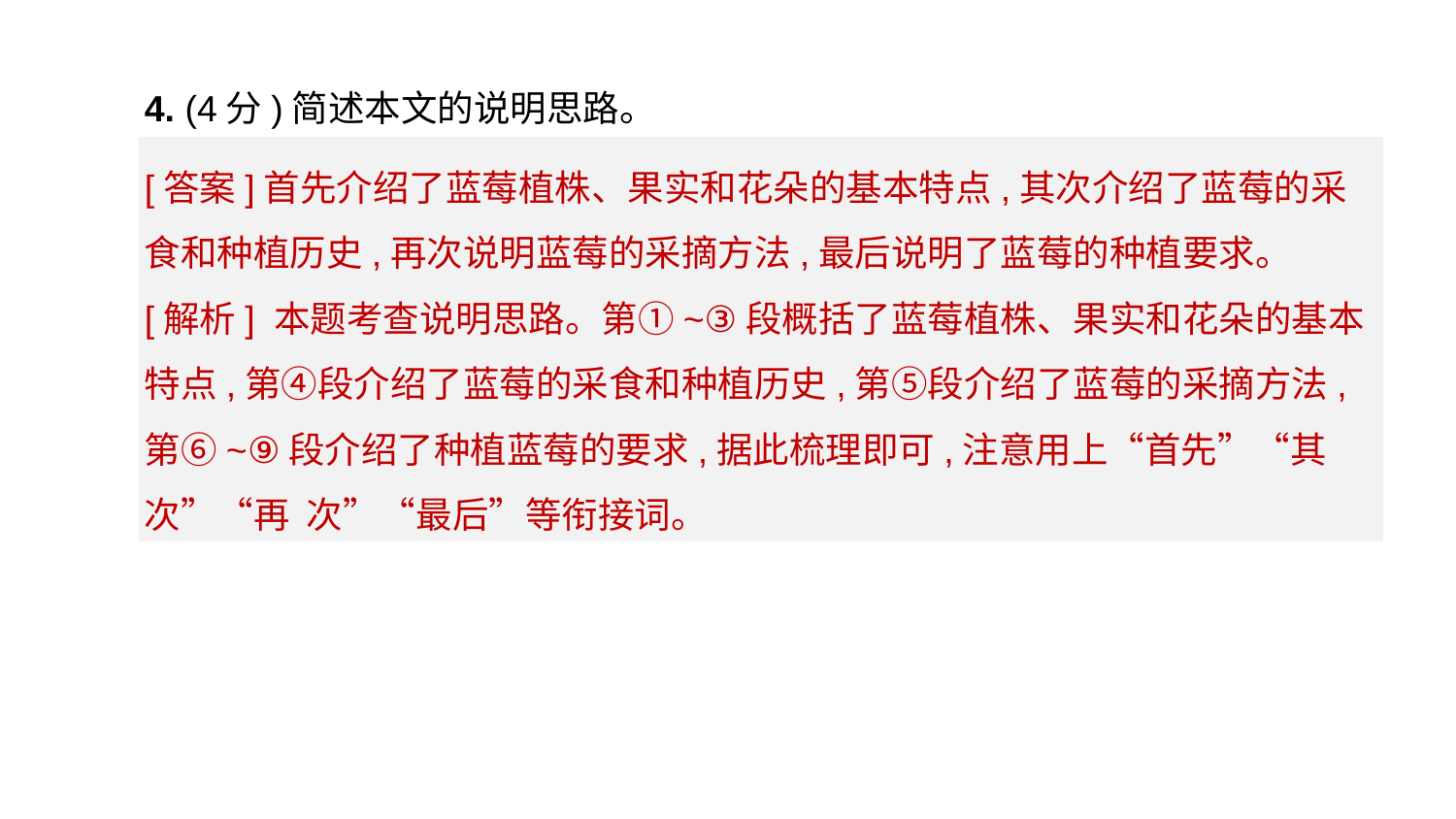

4. (4分)简述本文的说明思路。
[答案]首先介绍了蓝莓植株、果实和花朵的基本特点,其次介绍了蓝莓的采食和种植历史,再次说明蓝莓的采摘方法,最后说明了蓝莓的种植要求。
[解析] 本题考查说明思路。第①~③段概括了蓝莓植株、果实和花朵的基本特点,第④段介绍了蓝莓的采食和种植历史,第⑤段介绍了蓝莓的采摘方法,第⑥~⑨段介绍了种植蓝莓的要求,据此梳理即可,注意用上“首先”“其次”“再  次”“最后”等衔接词。